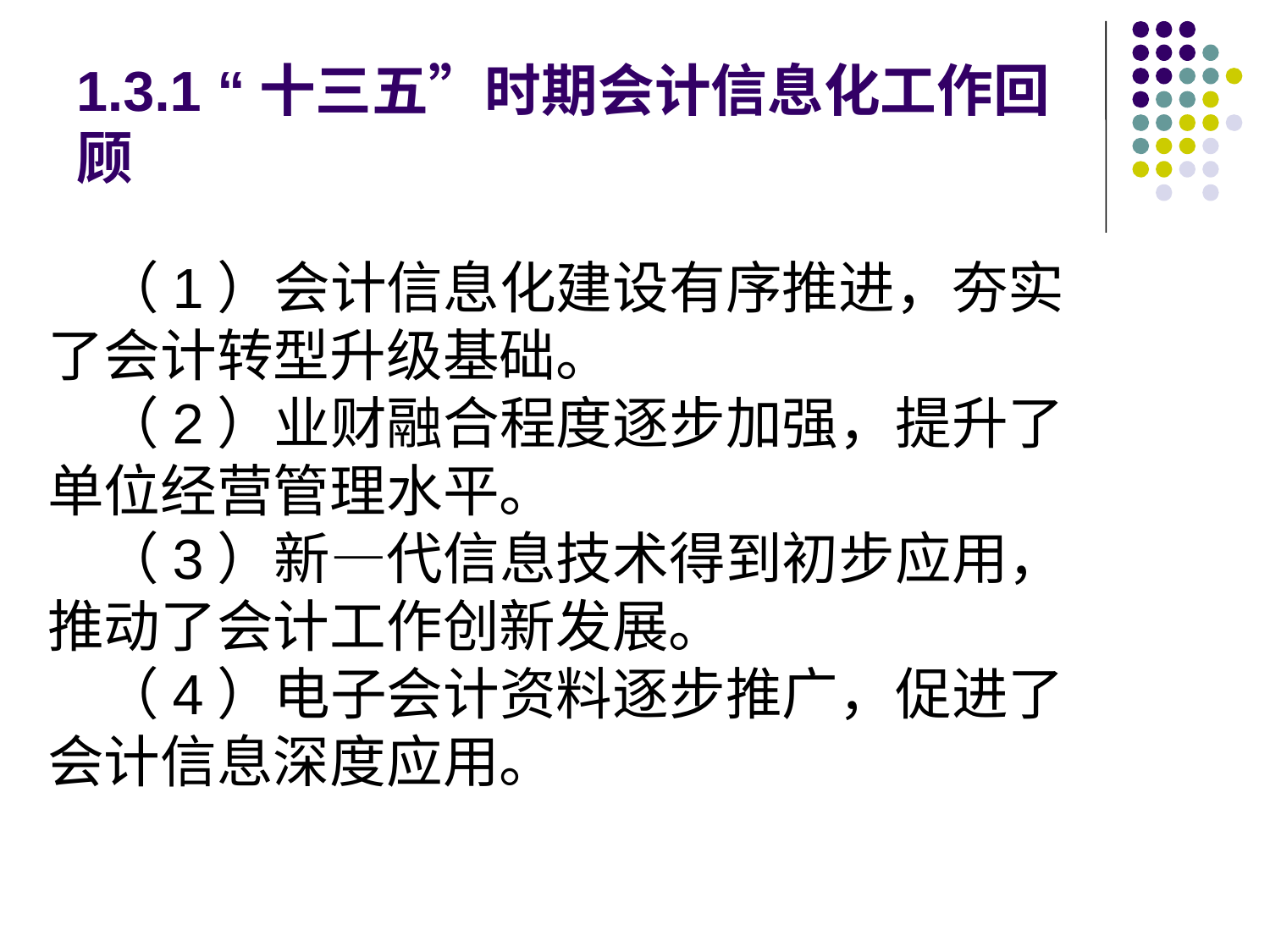

# 1.3.1 “十三五”时期会计信息化工作回顾
（1）会计信息化建设有序推进，夯实了会计转型升级基础。
（2）业财融合程度逐步加强，提升了单位经营管理水平。
（3）新—代信息技术得到初步应用，推动了会计工作创新发展。
（4）电子会计资料逐步推广，促进了会计信息深度应用。